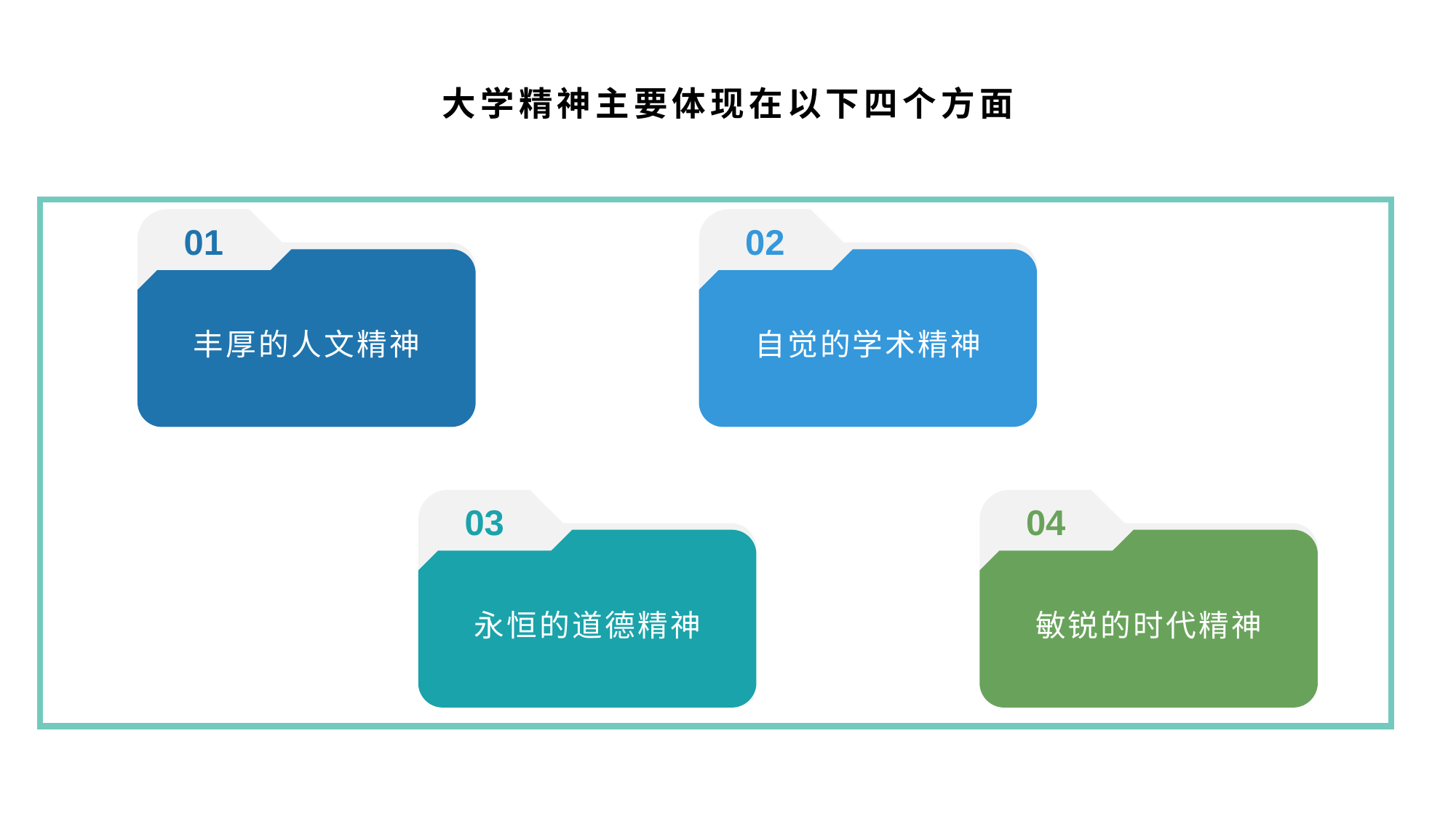

大学精神主要体现在以下四个方面

01

02

丰厚的人文精神
自觉的学术精神
04

03

永恒的道德精神
敏锐的时代精神